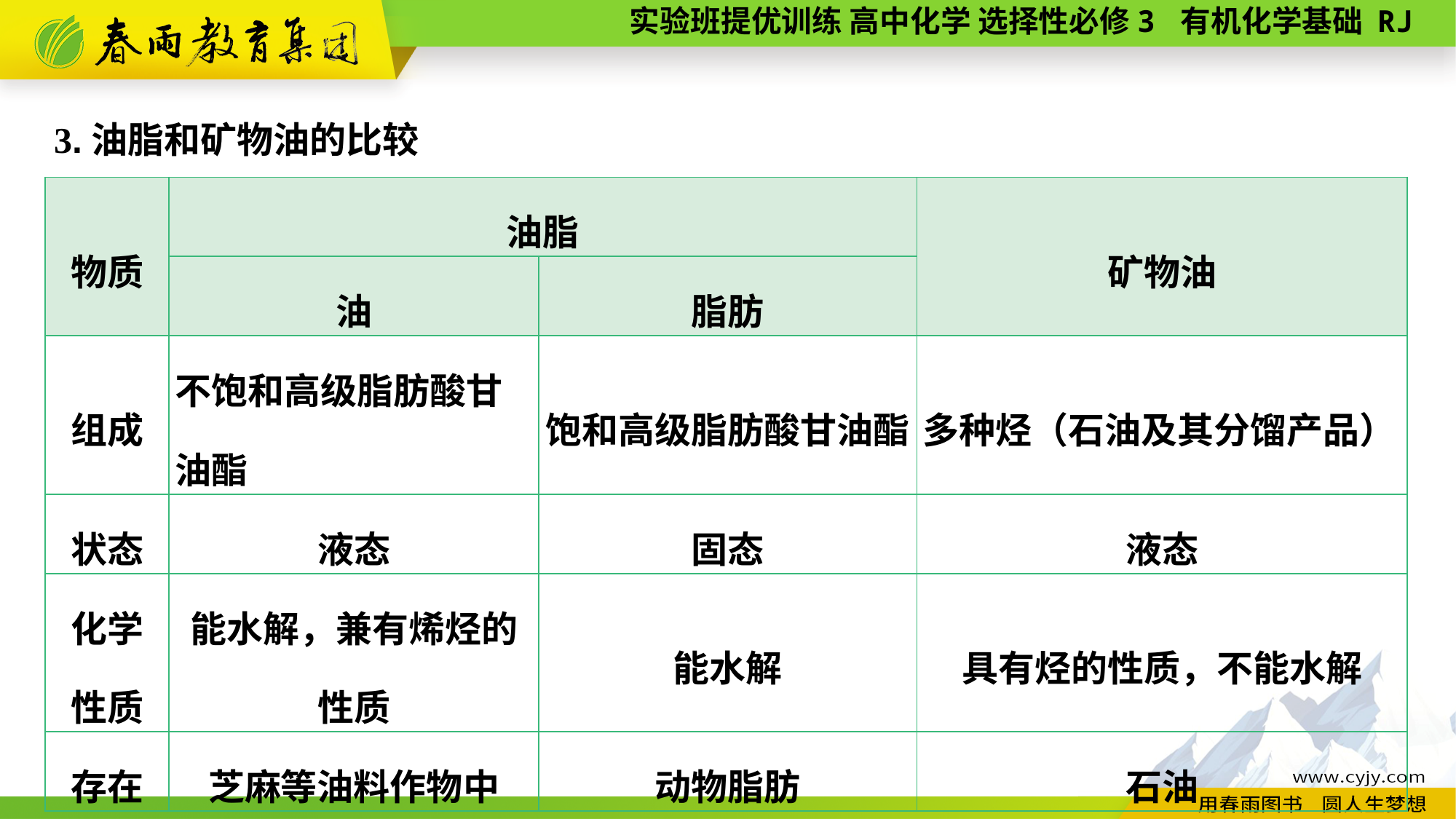

3.油脂和矿物油的比较
| 物质 | 油脂 |  | 矿物油 |
| --- | --- | --- | --- |
|  | 油 | 脂肪 |  |
| 组成 | 不饱和高级脂肪酸甘油酯 | 饱和高级脂肪酸甘油酯 | 多种烃（石油及其分馏产品） |
| 状态 | 液态 | 固态 | 液态 |
| 化学 性质 | 能水解，兼有烯烃的性质 | 能水解 | 具有烃的性质，不能水解 |
| 存在 | 芝麻等油料作物中 | 动物脂肪 | 石油 |